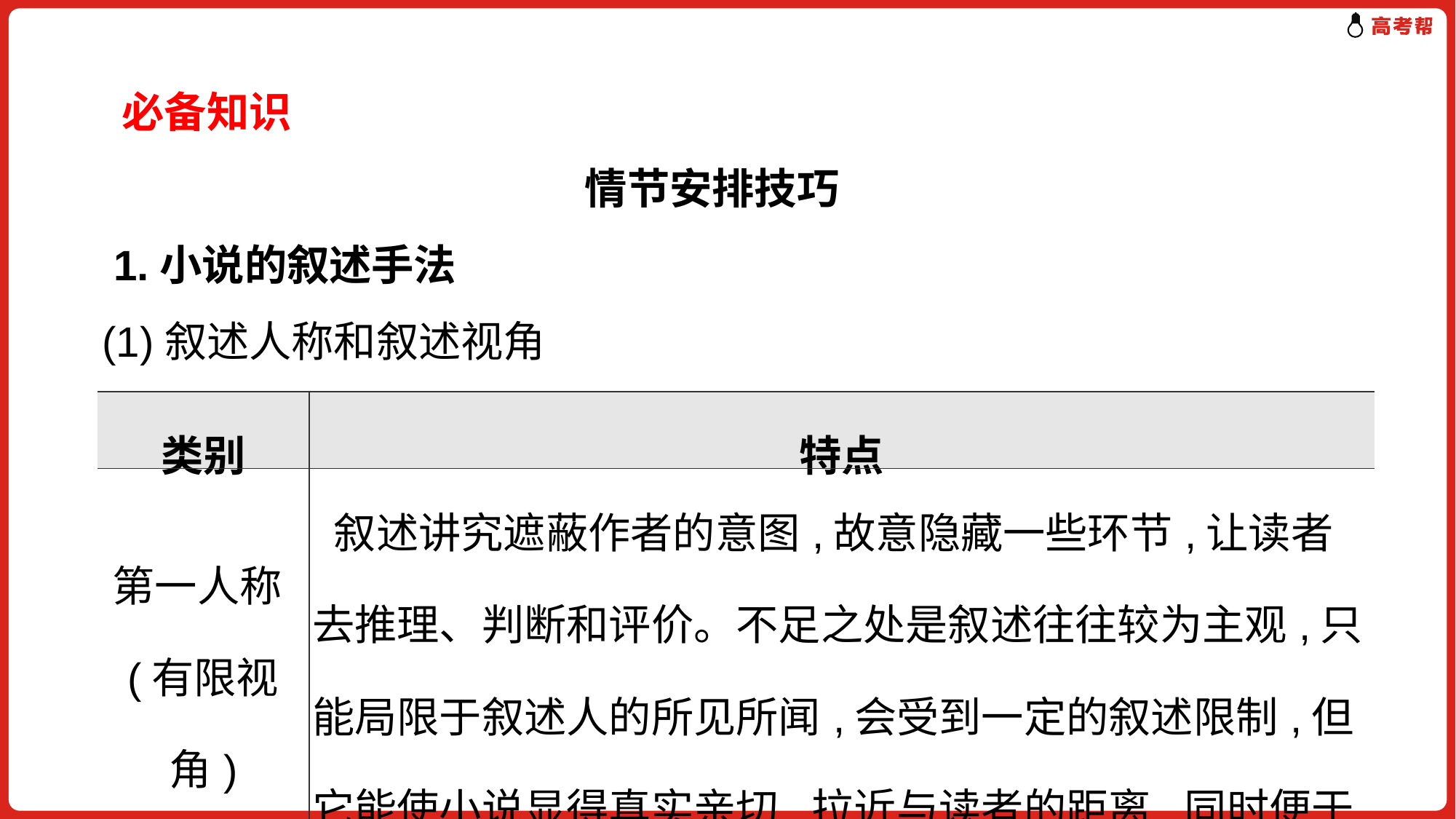

必备知识
情节安排技巧
 1.小说的叙述手法
(1)叙述人称和叙述视角
| 类别 | 特点 |
| --- | --- |
| 第一人称(有限视角) | 叙述讲究遮蔽作者的意图,故意隐藏一些环节,让读者去推理、判断和评价。不足之处是叙述往往较为主观,只能局限于叙述人的所见所闻,会受到一定的叙述限制,但它能使小说显得真实亲切,拉近与读者的距离,同时便于抒发感情。 |